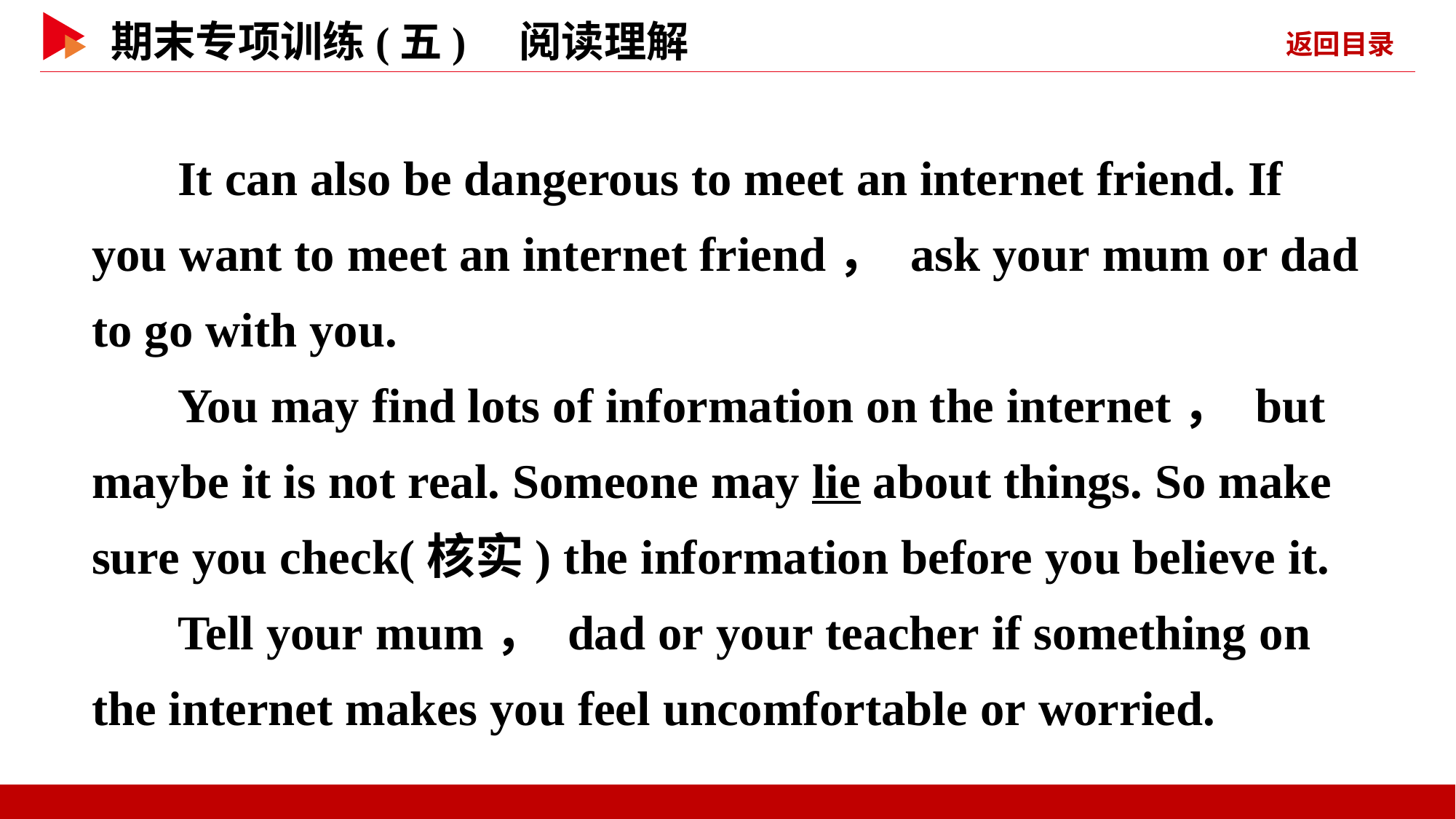

It can also be dangerous to meet an internet friend. If you want to meet an internet friend， ask your mum or dad to go with you.
You may find lots of information on the internet， but maybe it is not real. Someone may lie about things. So make sure you check(核实) the information before you believe it.
Tell your mum， dad or your teacher if something on the internet makes you feel uncomfortable or worried.